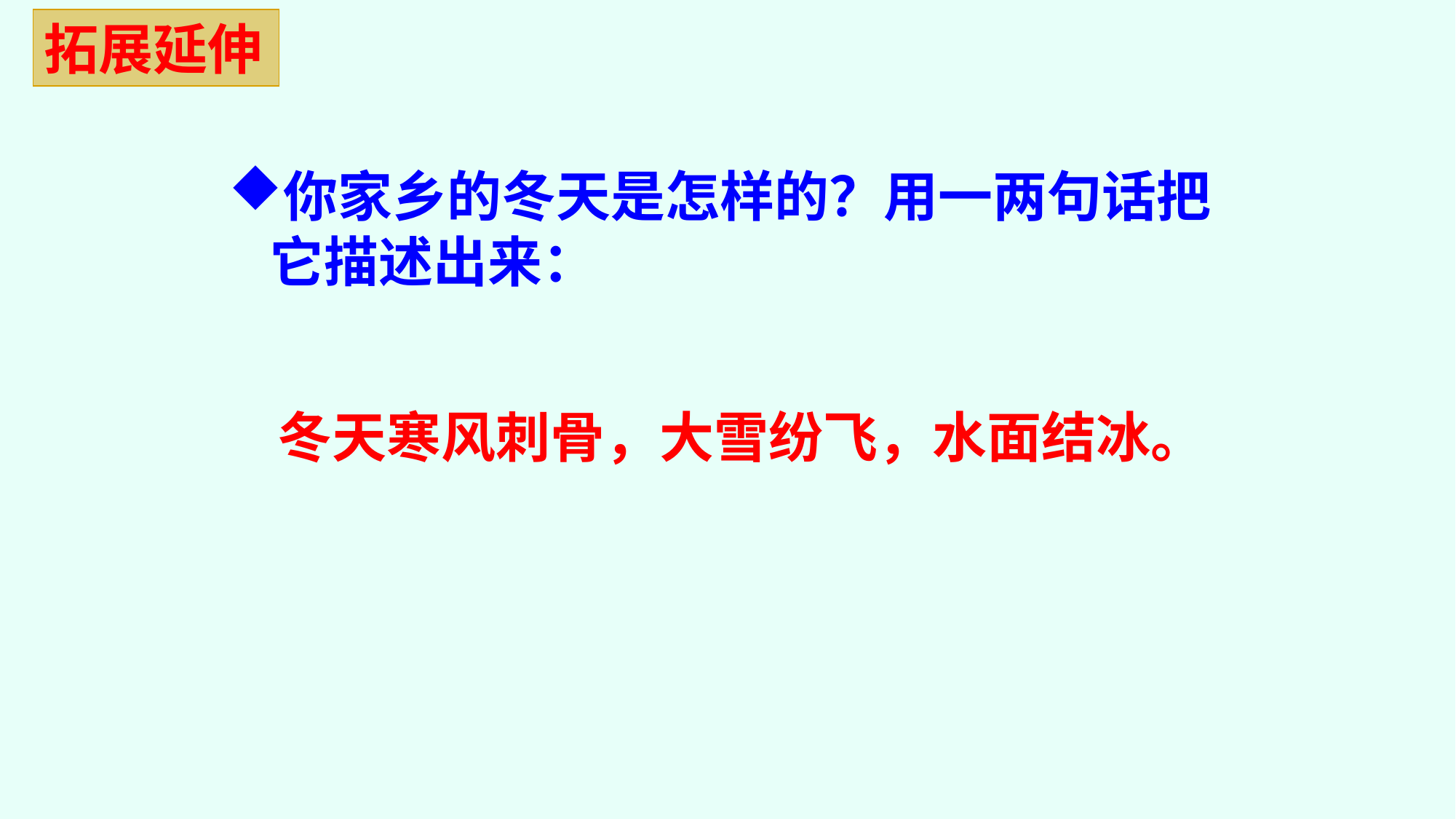

拓展延伸
你家乡的冬天是怎样的？用一两句话把它描述出来：
        冬天寒风刺骨，大雪纷飞，水面结冰。